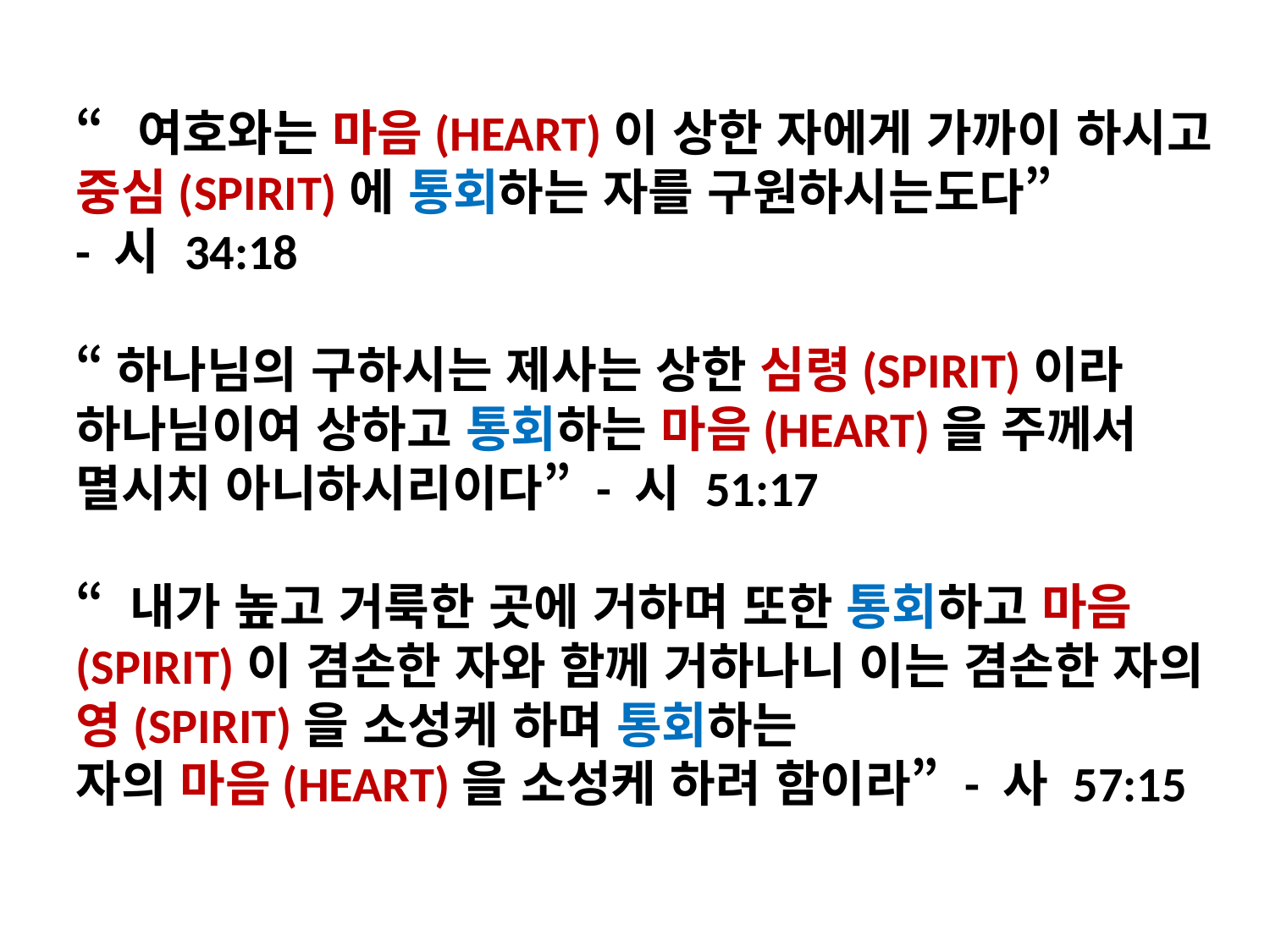

“여호와는 마음(HEART)이 상한 자에게 가까이 하시고 중심(SPIRIT)에 통회하는 자를 구원하시는도다”
- 시 34:18

“하나님의 구하시는 제사는 상한 심령(SPIRIT)이라 하나님이여 상하고 통회하는 마음(HEART)을 주께서 멸시치 아니하시리이다” - 시 51:17

“ 내가 높고 거룩한 곳에 거하며 또한 통회하고 마음(SPIRIT)이 겸손한 자와 함께 거하나니 이는 겸손한 자의 영(SPIRIT)을 소성케 하며 통회하는
자의 마음(HEART)을 소성케 하려 함이라” - 사 57:15